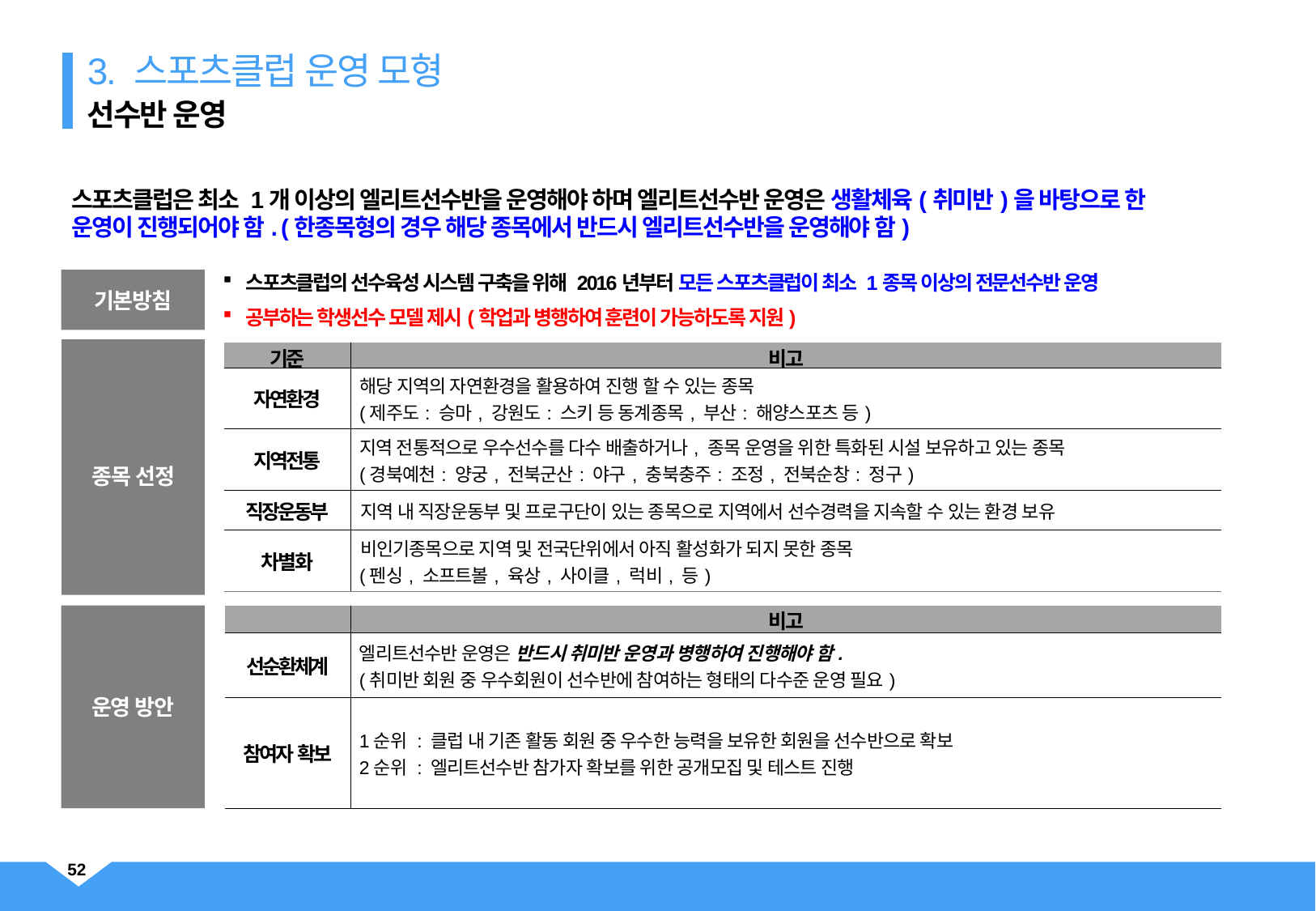

3. 스포츠클럽 운영 모형
선수반 운영
스포츠클럽은 최소 1개 이상의 엘리트선수반을 운영해야 하며 엘리트선수반 운영은 생활체육(취미반)을 바탕으로 한
운영이 진행되어야 함. (한종목형의 경우 해당 종목에서 반드시 엘리트선수반을 운영해야 함)
스포츠클럽의 선수육성 시스템 구축을 위해 2016년부터 모든 스포츠클럽이 최소 1종목 이상의 전문선수반 운영
공부하는 학생선수 모델 제시(학업과 병행하여 훈련이 가능하도록 지원)
기본방침
종목 선정
| 기준 | 비고 |
| --- | --- |
| 자연환경 | 해당 지역의 자연환경을 활용하여 진행 할 수 있는 종목 (제주도: 승마, 강원도: 스키 등 동계종목, 부산: 해양스포츠 등) |
| 지역전통 | 지역 전통적으로 우수선수를 다수 배출하거나, 종목 운영을 위한 특화된 시설 보유하고 있는 종목 (경북예천: 양궁, 전북군산: 야구, 충북충주: 조정, 전북순창: 정구) |
| 직장운동부 | 지역 내 직장운동부 및 프로구단이 있는 종목으로 지역에서 선수경력을 지속할 수 있는 환경 보유 |
| 차별화 | 비인기종목으로 지역 및 전국단위에서 아직 활성화가 되지 못한 종목 (펜싱, 소프트볼, 육상, 사이클, 럭비, 등) |
운영 방안
|  | 비고 |
| --- | --- |
| 선순환체계 | 엘리트선수반 운영은 반드시 취미반 운영과 병행하여 진행해야 함. (취미반 회원 중 우수회원이 선수반에 참여하는 형태의 다수준 운영 필요) |
| 참여자 확보 | 1순위 : 클럽 내 기존 활동 회원 중 우수한 능력을 보유한 회원을 선수반으로 확보 2순위 : 엘리트선수반 참가자 확보를 위한 공개모집 및 테스트 진행 |